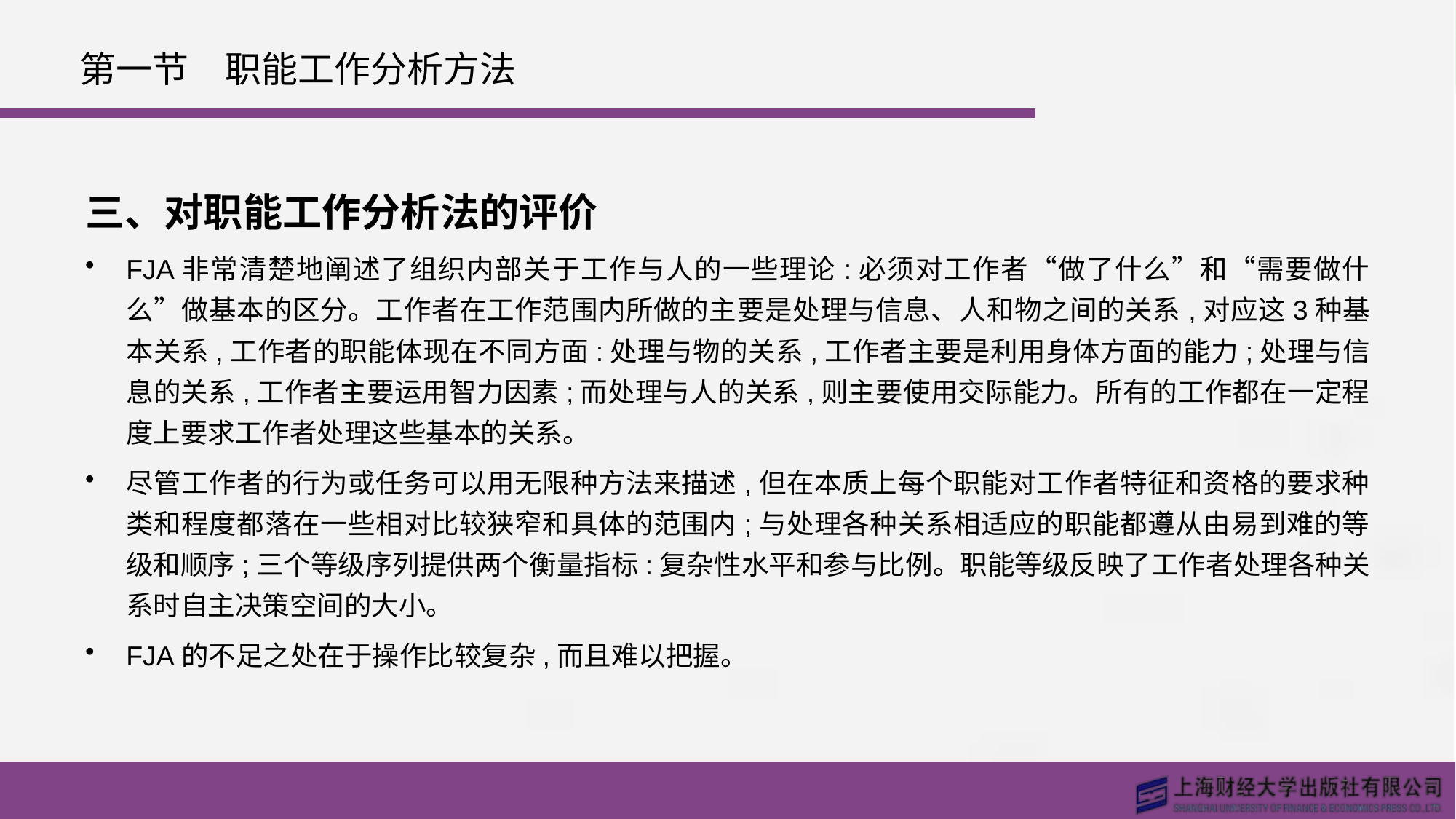

# 第一节　职能工作分析方法
三、对职能工作分析法的评价
FJA非常清楚地阐述了组织内部关于工作与人的一些理论:必须对工作者“做了什么”和“需要做什么”做基本的区分。工作者在工作范围内所做的主要是处理与信息、人和物之间的关系,对应这3种基本关系,工作者的职能体现在不同方面:处理与物的关系,工作者主要是利用身体方面的能力;处理与信息的关系,工作者主要运用智力因素;而处理与人的关系,则主要使用交际能力。所有的工作都在一定程度上要求工作者处理这些基本的关系。
尽管工作者的行为或任务可以用无限种方法来描述,但在本质上每个职能对工作者特征和资格的要求种类和程度都落在一些相对比较狭窄和具体的范围内;与处理各种关系相适应的职能都遵从由易到难的等级和顺序;三个等级序列提供两个衡量指标:复杂性水平和参与比例。职能等级反映了工作者处理各种关系时自主决策空间的大小。
FJA的不足之处在于操作比较复杂,而且难以把握。